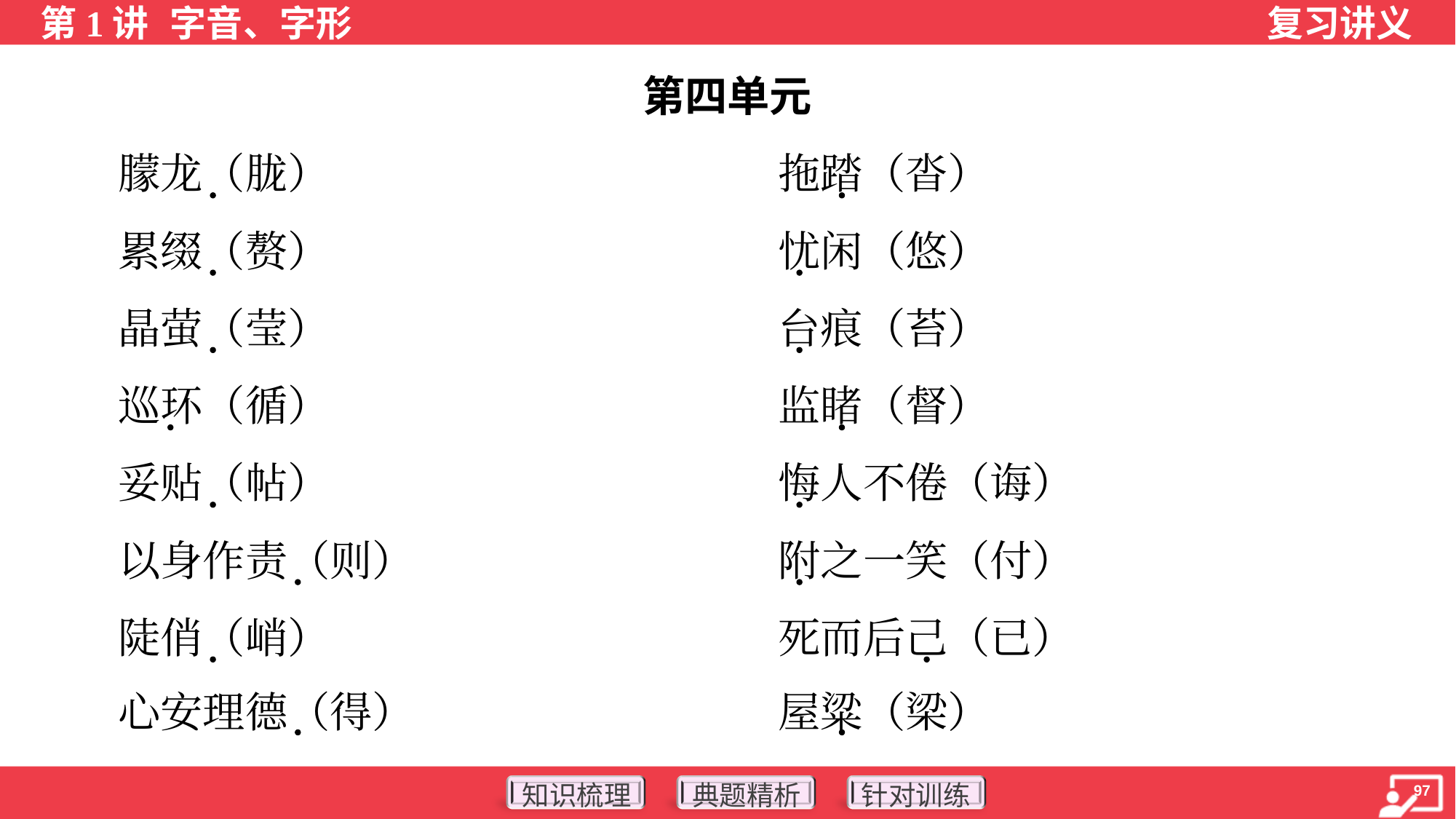

第四单元
    朦龙（胧）	拖踏（沓）
    累缀（赘）	忧闲（悠）
    晶萤（莹）	台痕（苔）
    巡环（循）	监睹（督）
    妥贴（帖）	悔人不倦（诲）
    以身作责（则）	附之一笑（付）
    陡俏（峭）	死而后己（已）
    心安理德（得）	屋粱（梁）